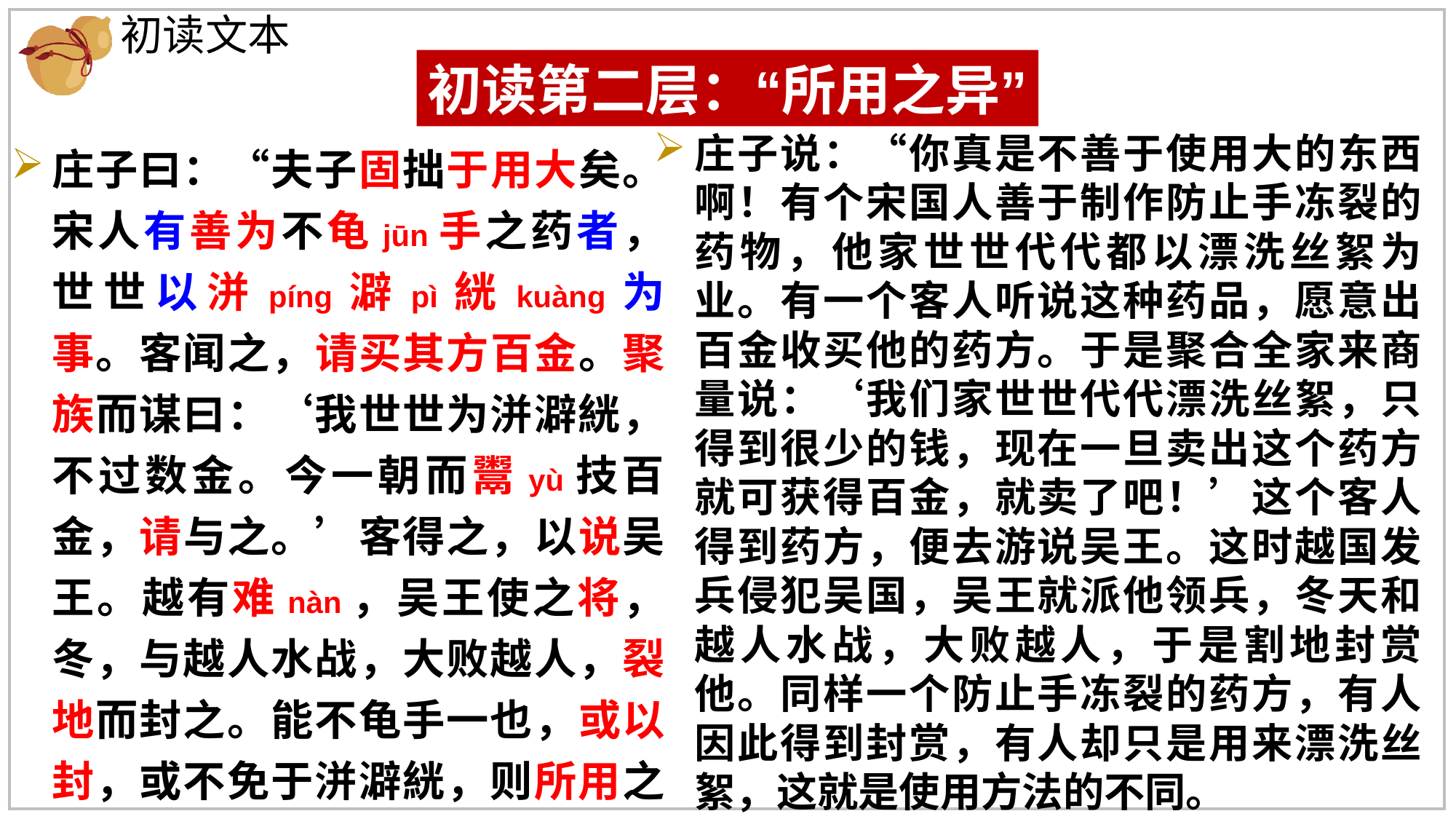

初读文本
初读第二层：“所用之异”
庄子说：“你真是不善于使用大的东西啊！有个宋国人善于制作防止手冻裂的药物，他家世世代代都以漂洗丝絮为业。有一个客人听说这种药品，愿意出百金收买他的药方。于是聚合全家来商量说：‘我们家世世代代漂洗丝絮，只得到很少的钱，现在一旦卖出这个药方就可获得百金，就卖了吧！’这个客人得到药方，便去游说吴王。这时越国发兵侵犯吴国，吴王就派他领兵，冬天和越人水战，大败越人，于是割地封赏他。同样一个防止手冻裂的药方，有人因此得到封赏，有人却只是用来漂洗丝絮，这就是使用方法的不同。
庄子曰：“夫子固拙于用大矣。宋人有善为不龟jūn手之药者，世世以洴píng澼pì絖kuàng为事。客闻之，请买其方百金。聚族而谋曰：‘我世世为洴澼絖，不过数金。今一朝而鬻yù技百金，请与之。’客得之，以说吴王。越有难nàn，吴王使之将，冬，与越人水战，大败越人，裂地而封之。能不龟手一也，或以封，或不免于洴澼絖，则所用之异也。